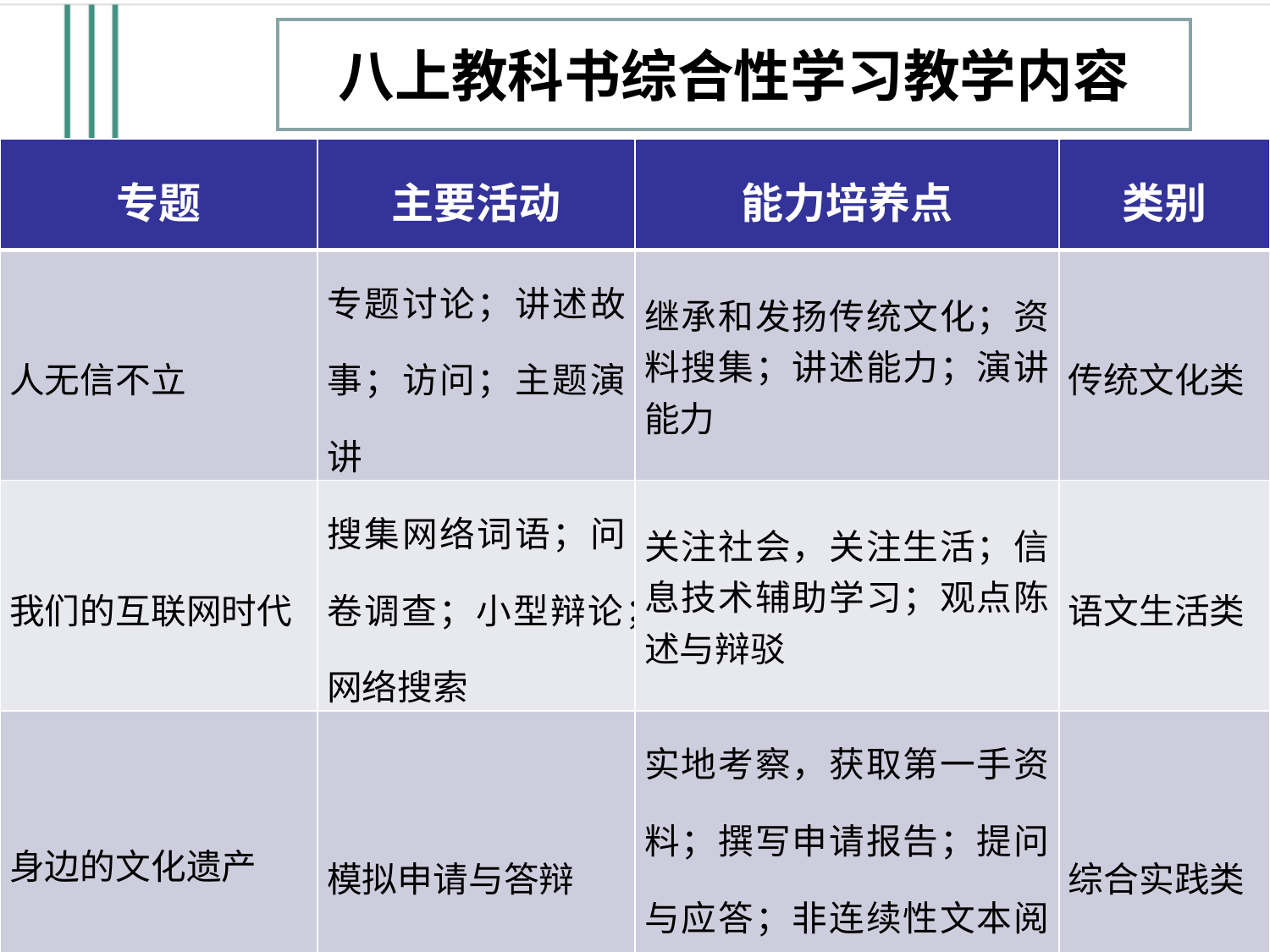

八上教科书综合性学习教学内容
| 专题 | 主要活动 | 能力培养点 | 类别 |
| --- | --- | --- | --- |
| 人无信不立 | 专题讨论；讲述故事；访问；主题演讲 | 继承和发扬传统文化；资料搜集；讲述能力；演讲能力 | 传统文化类 |
| 我们的互联网时代 | 搜集网络词语；问卷调查；小型辩论；网络搜索 | 关注社会，关注生活；信息技术辅助学习；观点陈述与辩驳 | 语文生活类 |
| 身边的文化遗产 | 模拟申请与答辩 | 实地考察，获取第一手资料；撰写申请报告；提问与应答；非连续性文本阅读 | 综合实践类 |